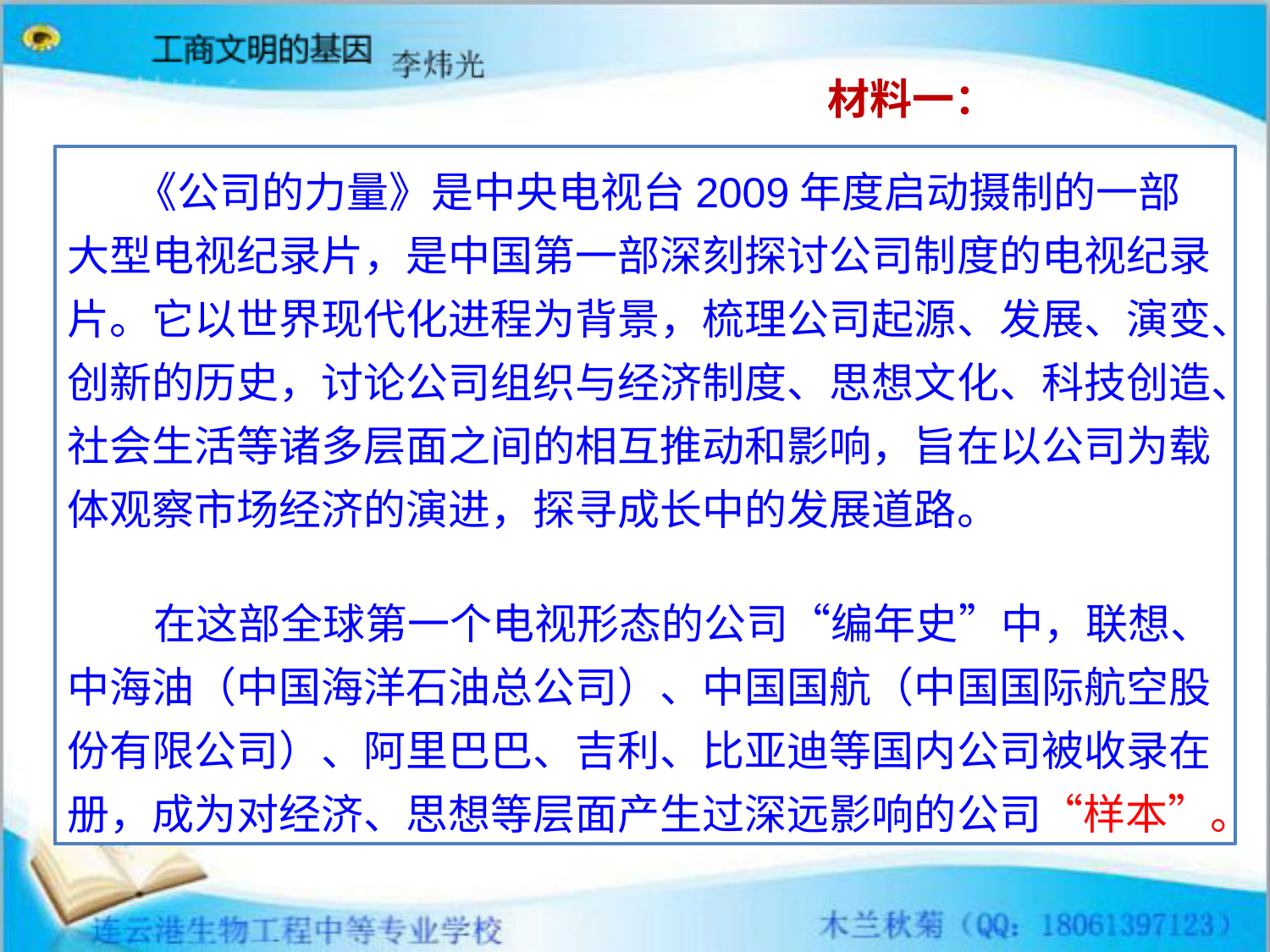

材料一：
      《公司的力量》是中央电视台2009年度启动摄制的一部大型电视纪录片，是中国第一部深刻探讨公司制度的电视纪录片。它以世界现代化进程为背景，梳理公司起源、发展、演变、创新的历史，讨论公司组织与经济制度、思想文化、科技创造、社会生活等诸多层面之间的相互推动和影响，旨在以公司为载体观察市场经济的演进，探寻成长中的发展道路。

        在这部全球第一个电视形态的公司“编年史”中，联想、中海油（中国海洋石油总公司）、中国国航（中国国际航空股份有限公司）、阿里巴巴、吉利、比亚迪等国内公司被收录在册，成为对经济、思想等层面产生过深远影响的公司“样本”。